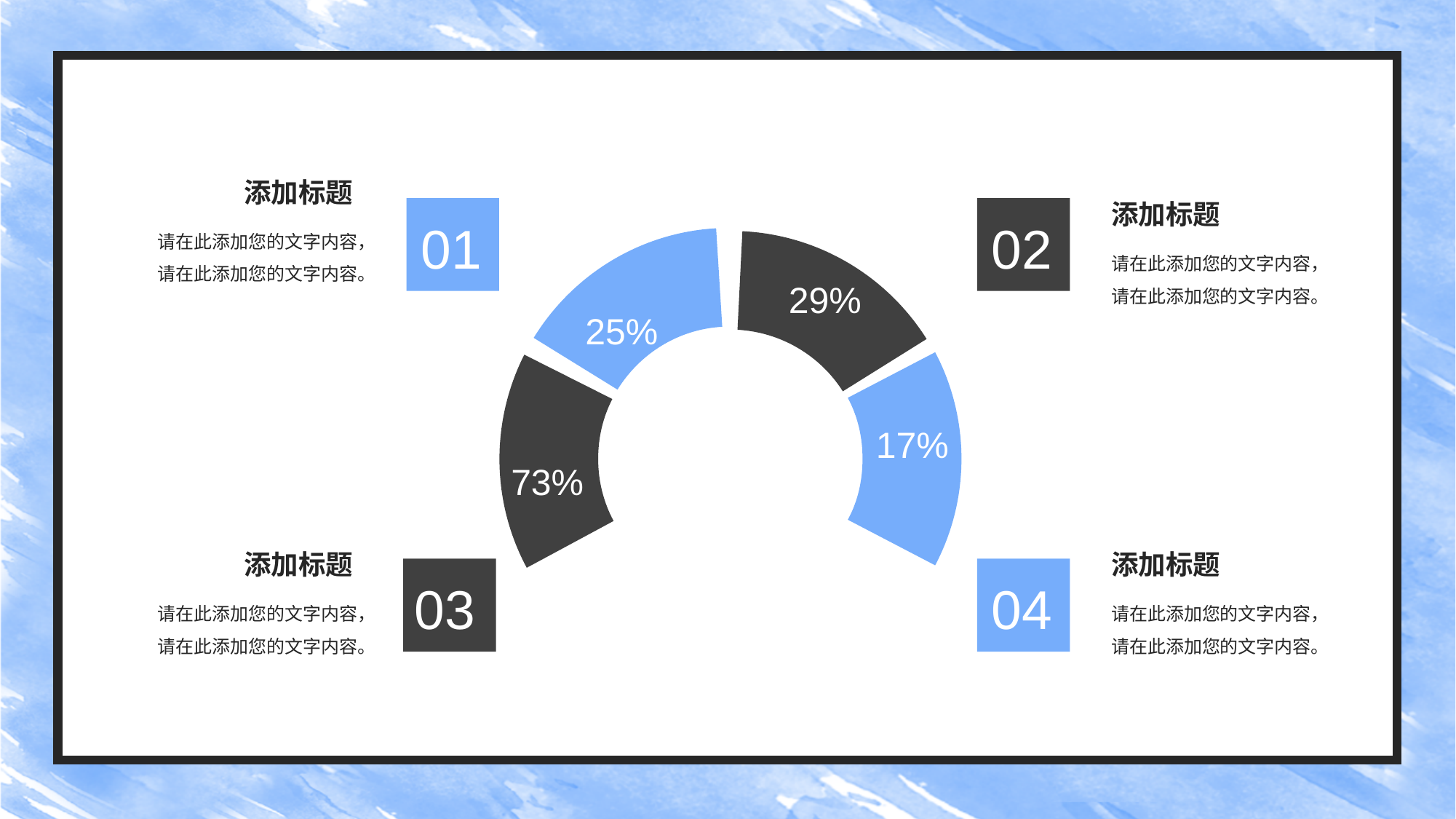

添加标题
添加标题

01
02
请在此添加您的文字内容，请在此添加您的文字内容。

请在此添加您的文字内容，请在此添加您的文字内容。
29%
25%

17%
73%
添加标题
添加标题

03
04
请在此添加您的文字内容，请在此添加您的文字内容。
请在此添加您的文字内容，请在此添加您的文字内容。